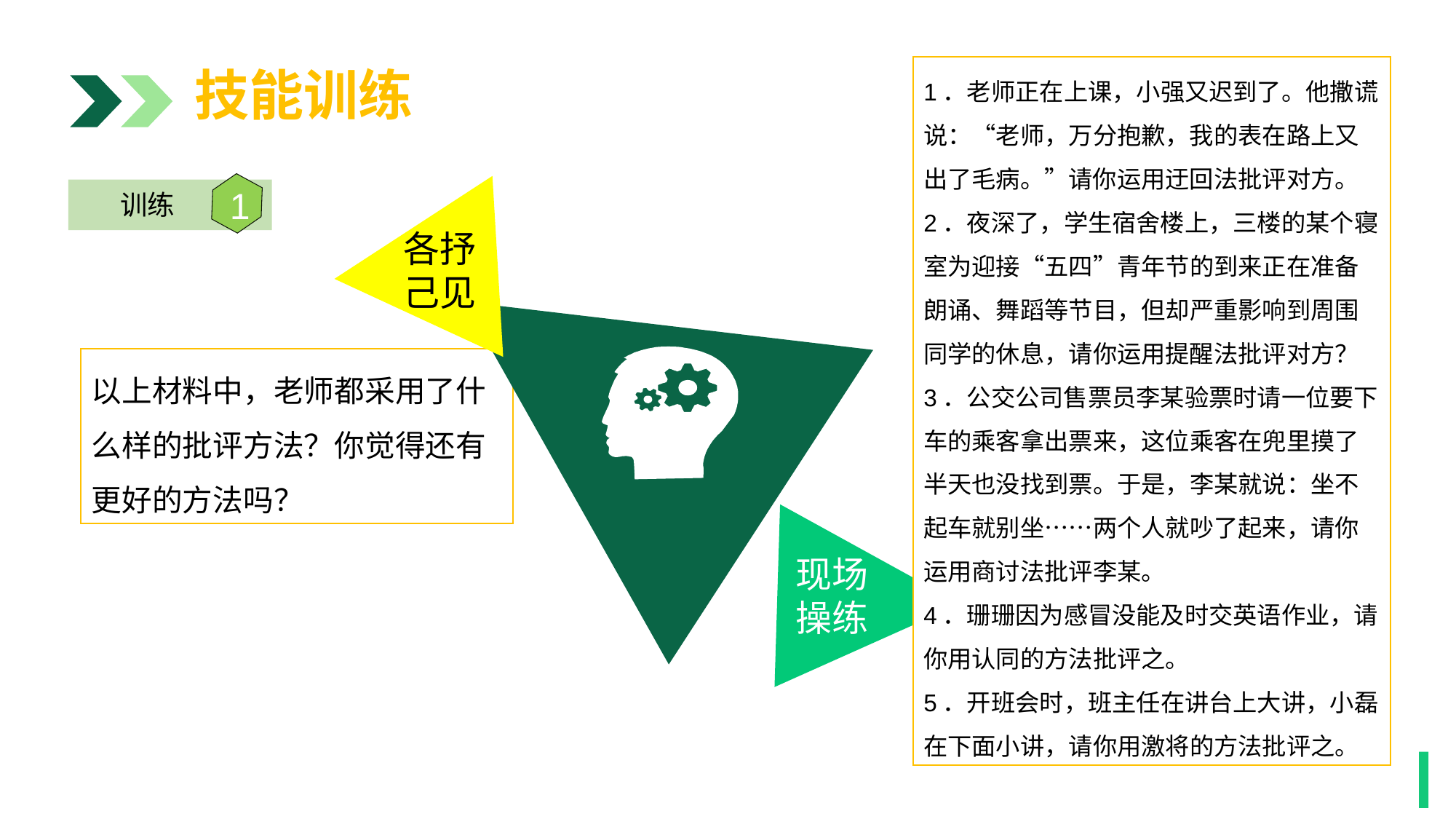

技能训练
1．老师正在上课，小强又迟到了。他撒谎说：“老师，万分抱歉，我的表在路上又出了毛病。”请你运用迂回法批评对方。
2．夜深了，学生宿舍楼上，三楼的某个寝室为迎接“五四”青年节的到来正在准备朗诵、舞蹈等节目，但却严重影响到周围同学的休息，请你运用提醒法批评对方？
3．公交公司售票员李某验票时请一位要下车的乘客拿出票来，这位乘客在兜里摸了半天也没找到票。于是，李某就说：坐不起车就别坐……两个人就吵了起来，请你运用商讨法批评李某。
4．珊珊因为感冒没能及时交英语作业，请你用认同的方法批评之。
5．开班会时，班主任在讲台上大讲，小磊在下面小讲，请你用激将的方法批评之。

各抒
己见
1

训练

以上材料中，老师都采用了什么样的批评方法？你觉得还有更好的方法吗？

现场
操练
7